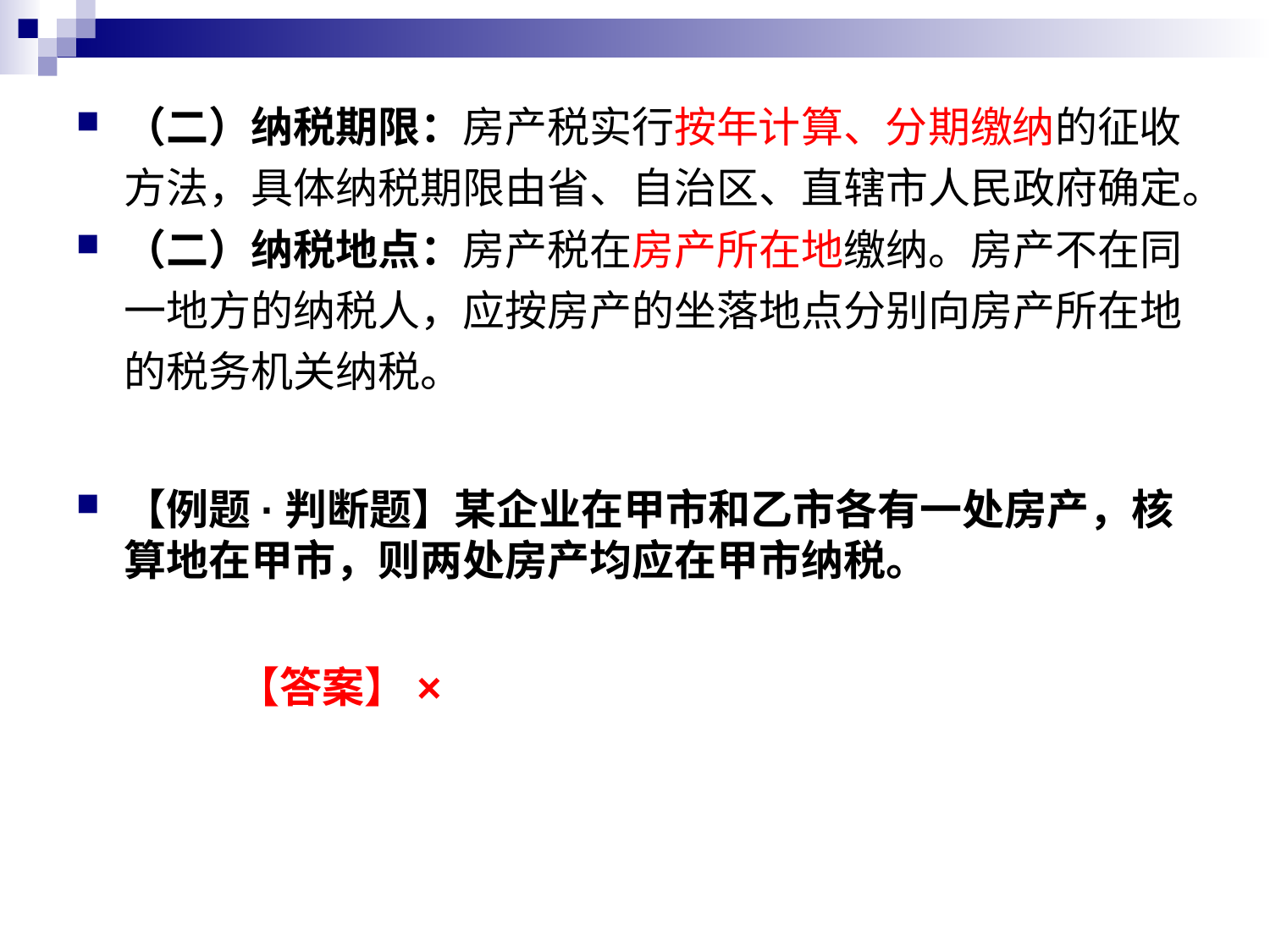

#
（二）纳税期限：房产税实行按年计算、分期缴纳的征收方法，具体纳税期限由省、自治区、直辖市人民政府确定。
（二）纳税地点：房产税在房产所在地缴纳。房产不在同一地方的纳税人，应按房产的坐落地点分别向房产所在地的税务机关纳税。

【例题·判断题】某企业在甲市和乙市各有一处房产，核算地在甲市，则两处房产均应在甲市纳税。

【答案】×